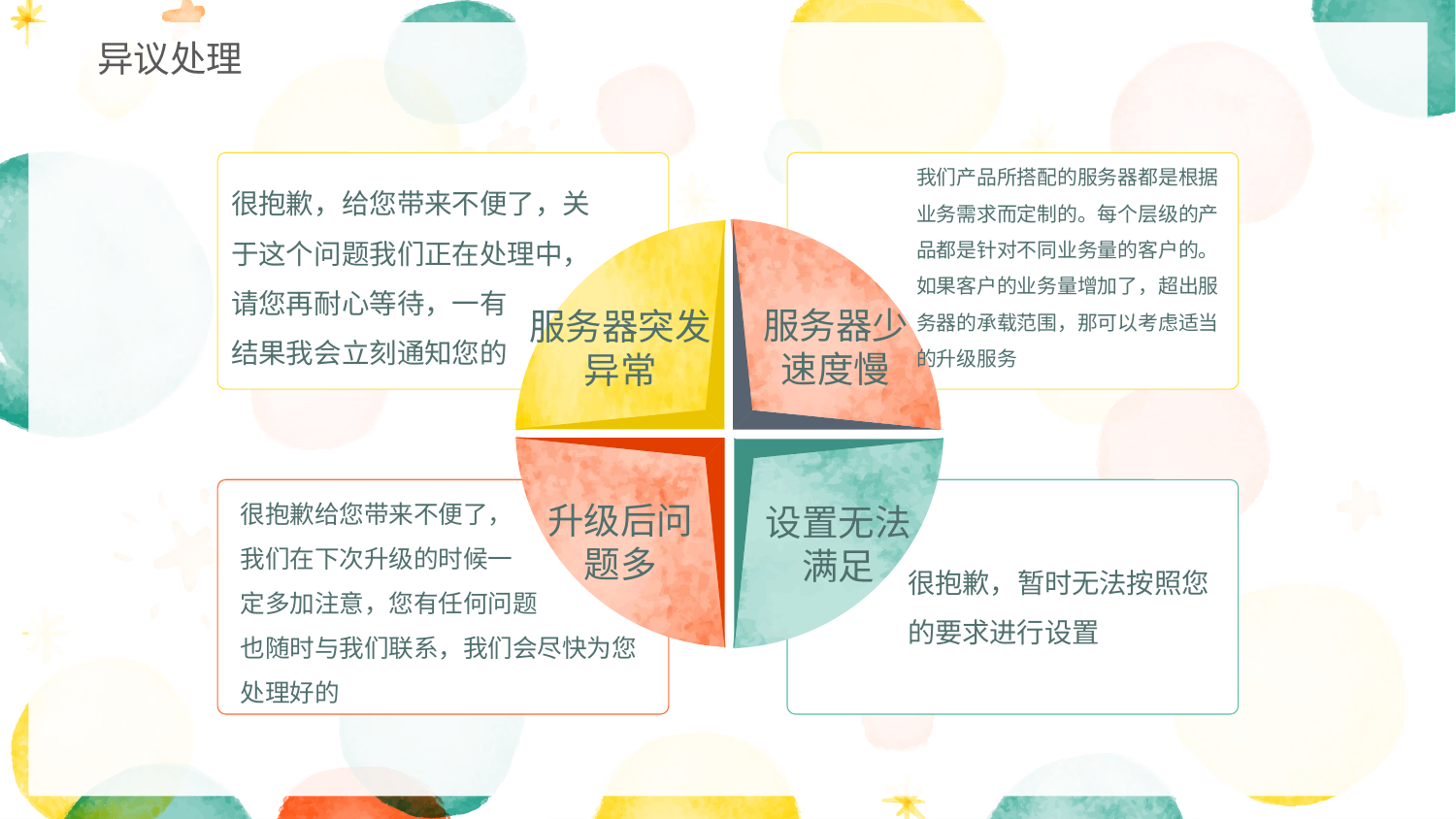

异议处理

我们产品所搭配的服务器都是根据业务需求而定制的。每个层级的产品都是针对不同业务量的客户的。如果客户的业务量增加了，超出服务器的承载范围，那可以考虑适当的升级服务

服务器少
速度慢

很抱歉，给您带来不便了，关于这个问题我们正在处理中，请您再耐心等待，一有
结果我会立刻通知您的

服务器突发异常

升级后问题多

很抱歉给您带来不便了，
我们在下次升级的时候一
定多加注意，您有任何问题
也随时与我们联系，我们会尽快为您处理好的
设置无法
满足

很抱歉，暂时无法按照您的要求进行设置